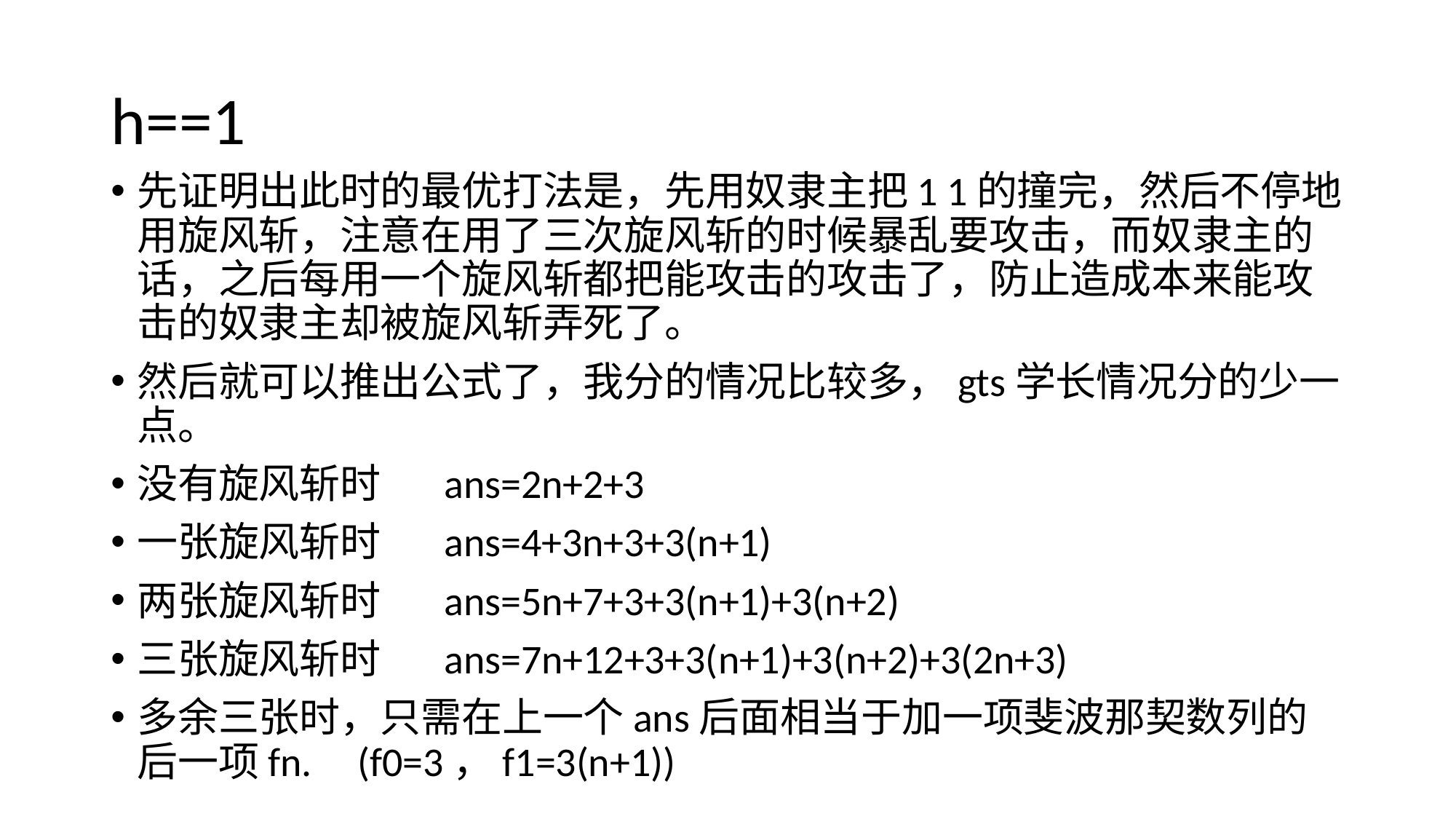

# h==1
先证明出此时的最优打法是，先用奴隶主把1 1的撞完，然后不停地用旋风斩，注意在用了三次旋风斩的时候暴乱要攻击，而奴隶主的话，之后每用一个旋风斩都把能攻击的攻击了，防止造成本来能攻击的奴隶主却被旋风斩弄死了。
然后就可以推出公式了，我分的情况比较多，gts学长情况分的少一点。
没有旋风斩时      ans=2n+2+3
一张旋风斩时      ans=4+3n+3+3(n+1)
两张旋风斩时      ans=5n+7+3+3(n+1)+3(n+2)
三张旋风斩时      ans=7n+12+3+3(n+1)+3(n+2)+3(2n+3)
多余三张时，只需在上一个ans后面相当于加一项斐波那契数列的后一项fn.     (f0=3，f1=3(n+1))